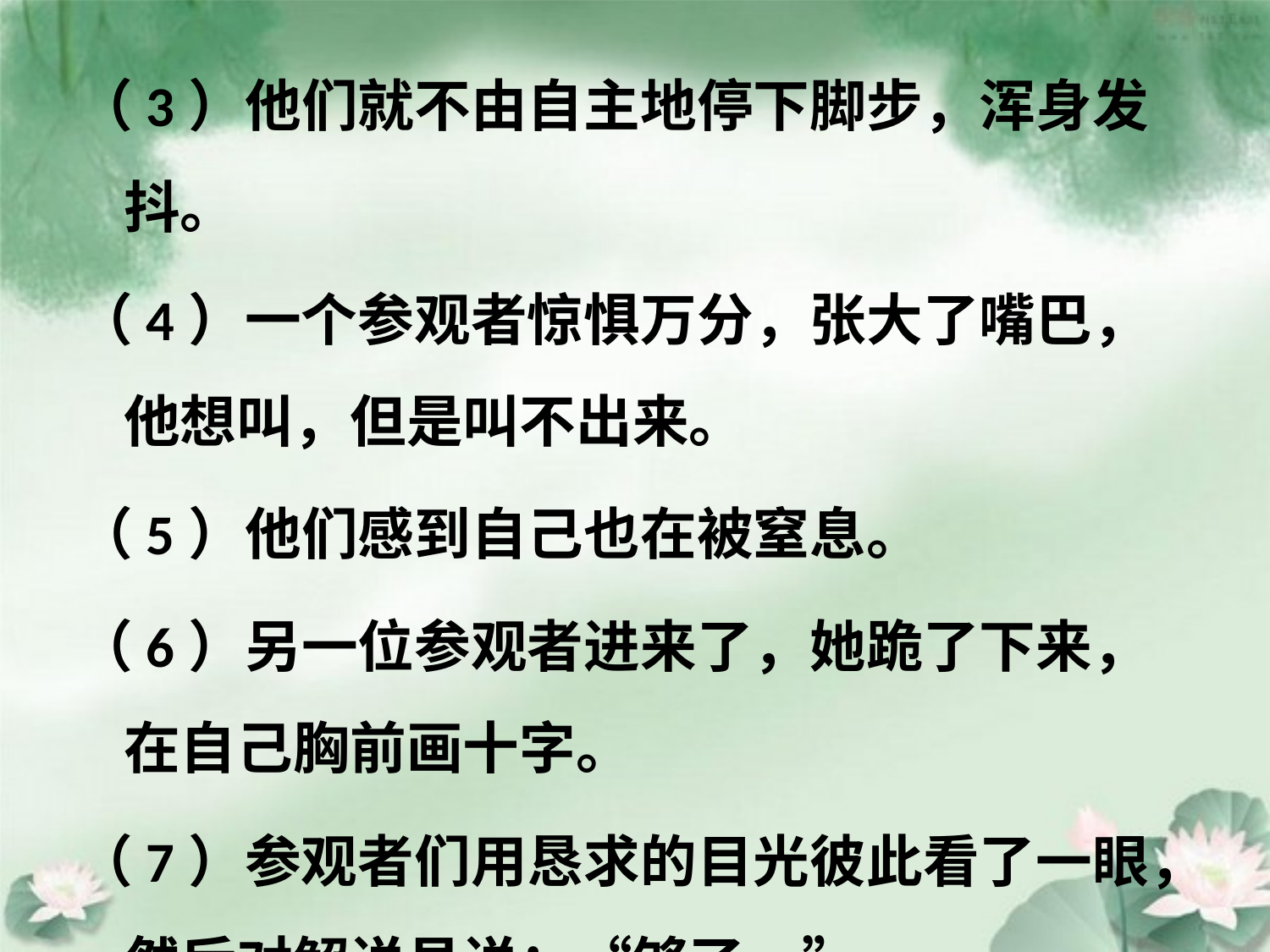

（3）他们就不由自主地停下脚步，浑身发抖。
（4）一个参观者惊惧万分，张大了嘴巴，他想叫，但是叫不出来。
（5）他们感到自己也在被窒息。
（6）另一位参观者进来了，她跪了下来，在自己胸前画十字。
（7）参观者们用恳求的目光彼此看了一眼，然后对解说员说：“够了。”